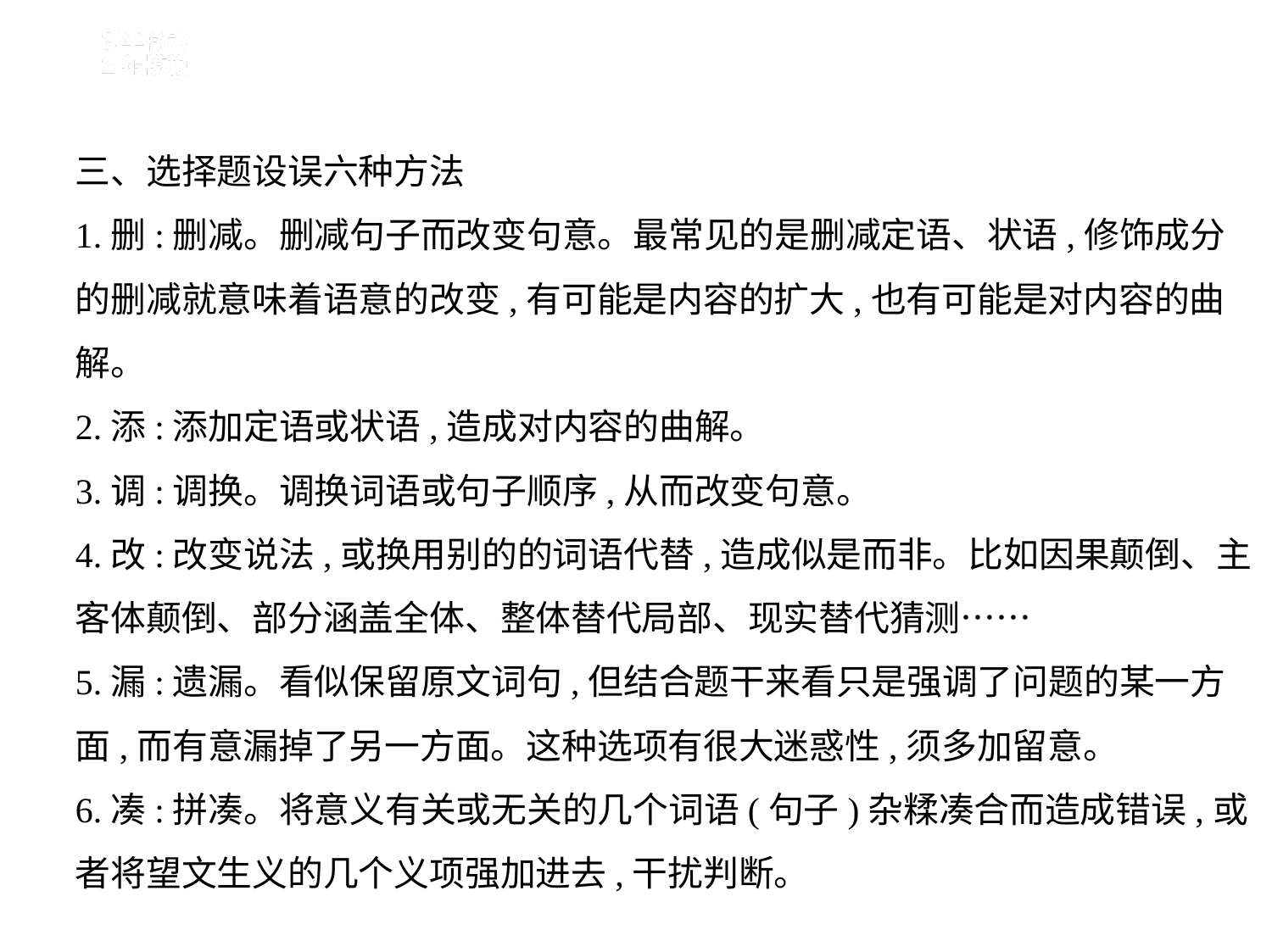

三、选择题设误六种方法
1.删:删减。删减句子而改变句意。最常见的是删减定语、状语,修饰成分
的删减就意味着语意的改变,有可能是内容的扩大,也有可能是对内容的曲
解。
2.添:添加定语或状语,造成对内容的曲解。
3.调:调换。调换词语或句子顺序,从而改变句意。
4.改:改变说法,或换用别的的词语代替,造成似是而非。比如因果颠倒、主
客体颠倒、部分涵盖全体、整体替代局部、现实替代猜测……
5.漏:遗漏。看似保留原文词句,但结合题干来看只是强调了问题的某一方
面,而有意漏掉了另一方面。这种选项有很大迷惑性,须多加留意。
6.凑:拼凑。将意义有关或无关的几个词语(句子)杂糅凑合而造成错误,或
者将望文生义的几个义项强加进去,干扰判断。